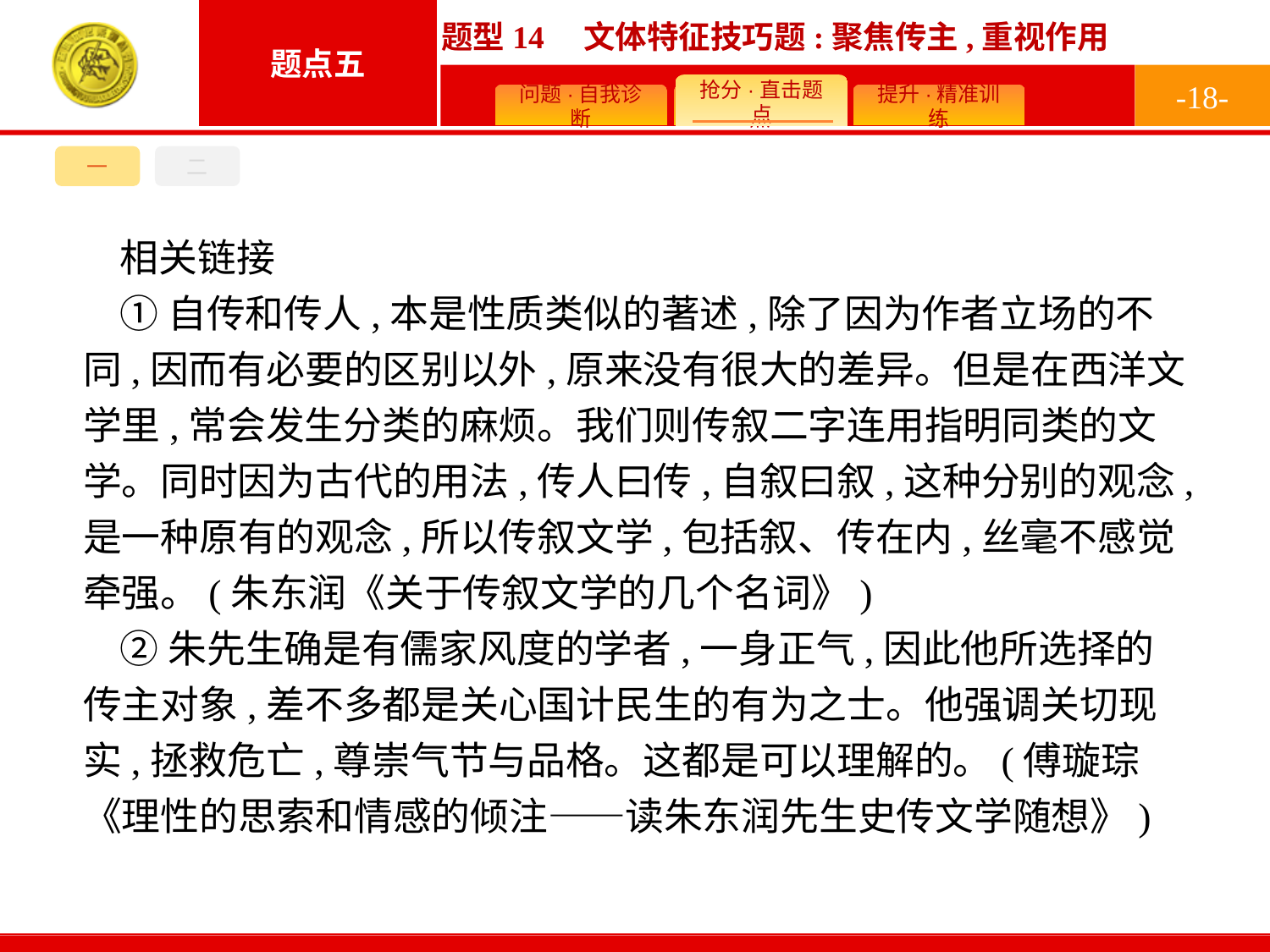

-18-
一
二
相关链接
①自传和传人,本是性质类似的著述,除了因为作者立场的不同,因而有必要的区别以外,原来没有很大的差异。但是在西洋文学里,常会发生分类的麻烦。我们则传叙二字连用指明同类的文学。同时因为古代的用法,传人曰传,自叙曰叙,这种分别的观念,是一种原有的观念,所以传叙文学,包括叙、传在内,丝毫不感觉牵强。(朱东润《关于传叙文学的几个名词》)
②朱先生确是有儒家风度的学者,一身正气,因此他所选择的传主对象,差不多都是关心国计民生的有为之士。他强调关切现实,拯救危亡,尊崇气节与品格。这都是可以理解的。(傅璇琮《理性的思索和情感的倾注——读朱东润先生史传文学随想》)